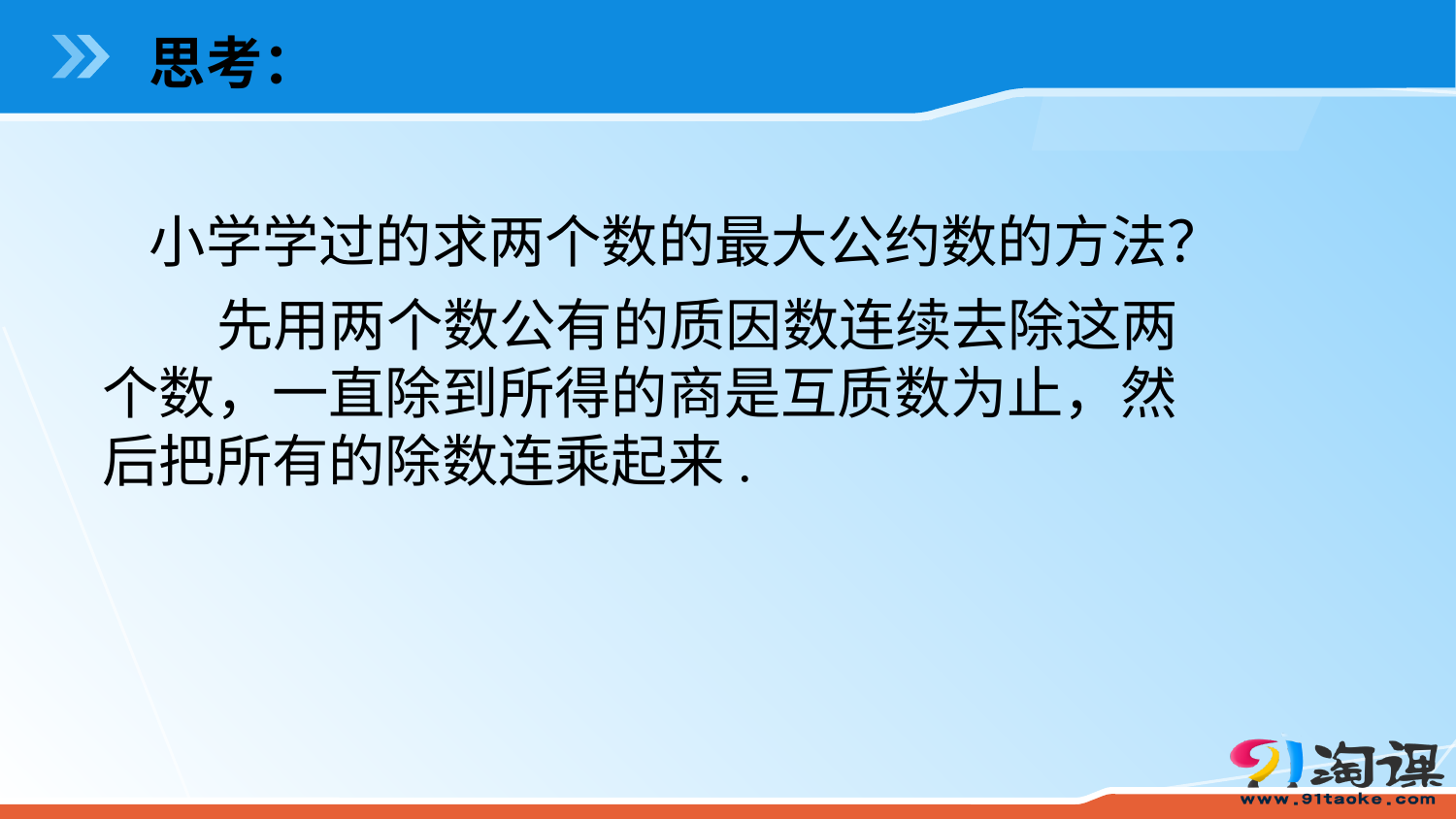

思考：
 小学学过的求两个数的最大公约数的方法？
        先用两个数公有的质因数连续去除这两个数，一直除到所得的商是互质数为止，然后把所有的除数连乘起来.